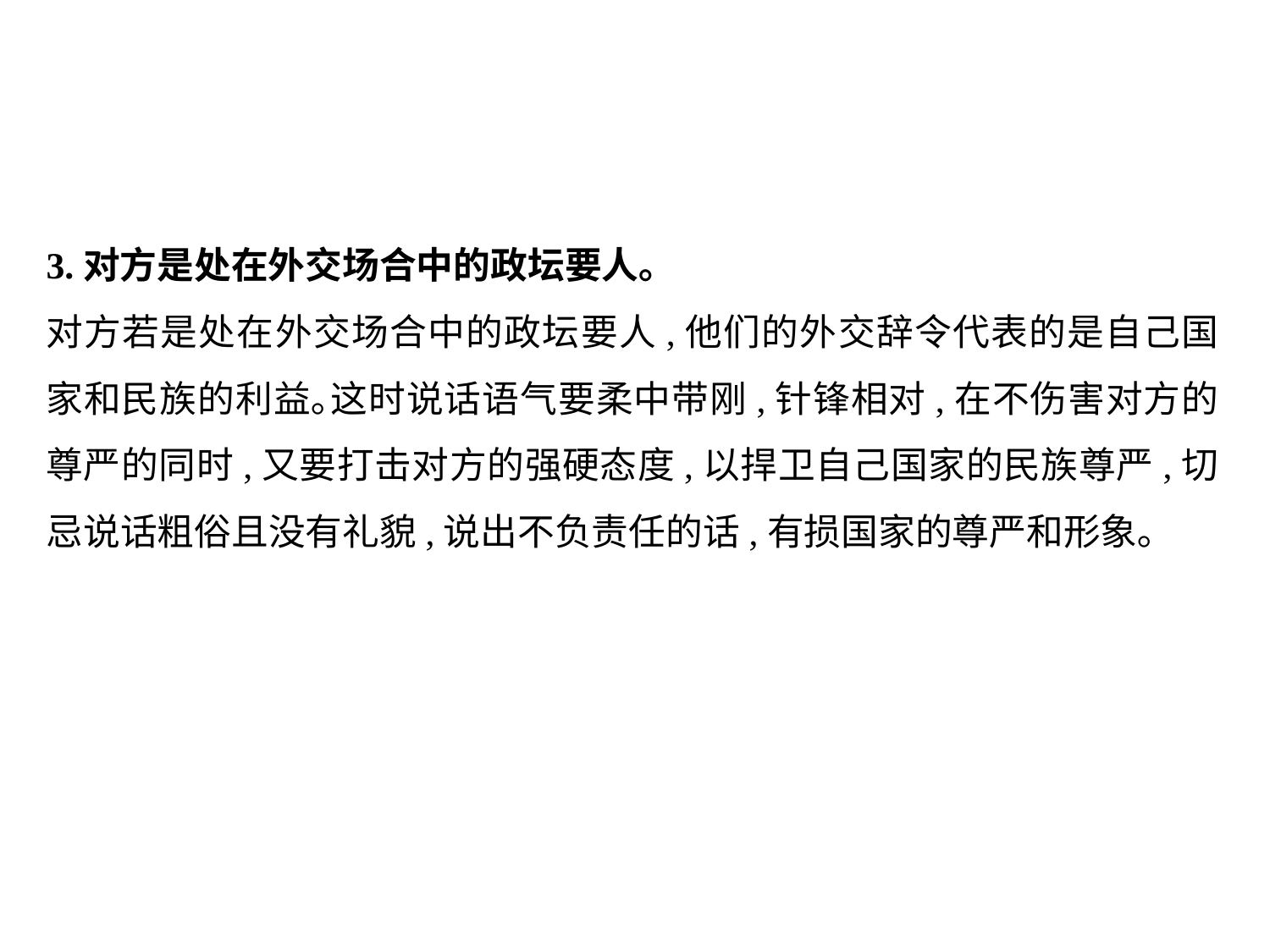

3.对方是处在外交场合中的政坛要人｡
对方若是处在外交场合中的政坛要人,他们的外交辞令代表的是自己国家和民族的利益｡这时说话语气要柔中带刚,针锋相对,在不伤害对方的尊严的同时,又要打击对方的强硬态度,以捍卫自己国家的民族尊严,切忌说话粗俗且没有礼貌,说出不负责任的话,有损国家的尊严和形象｡